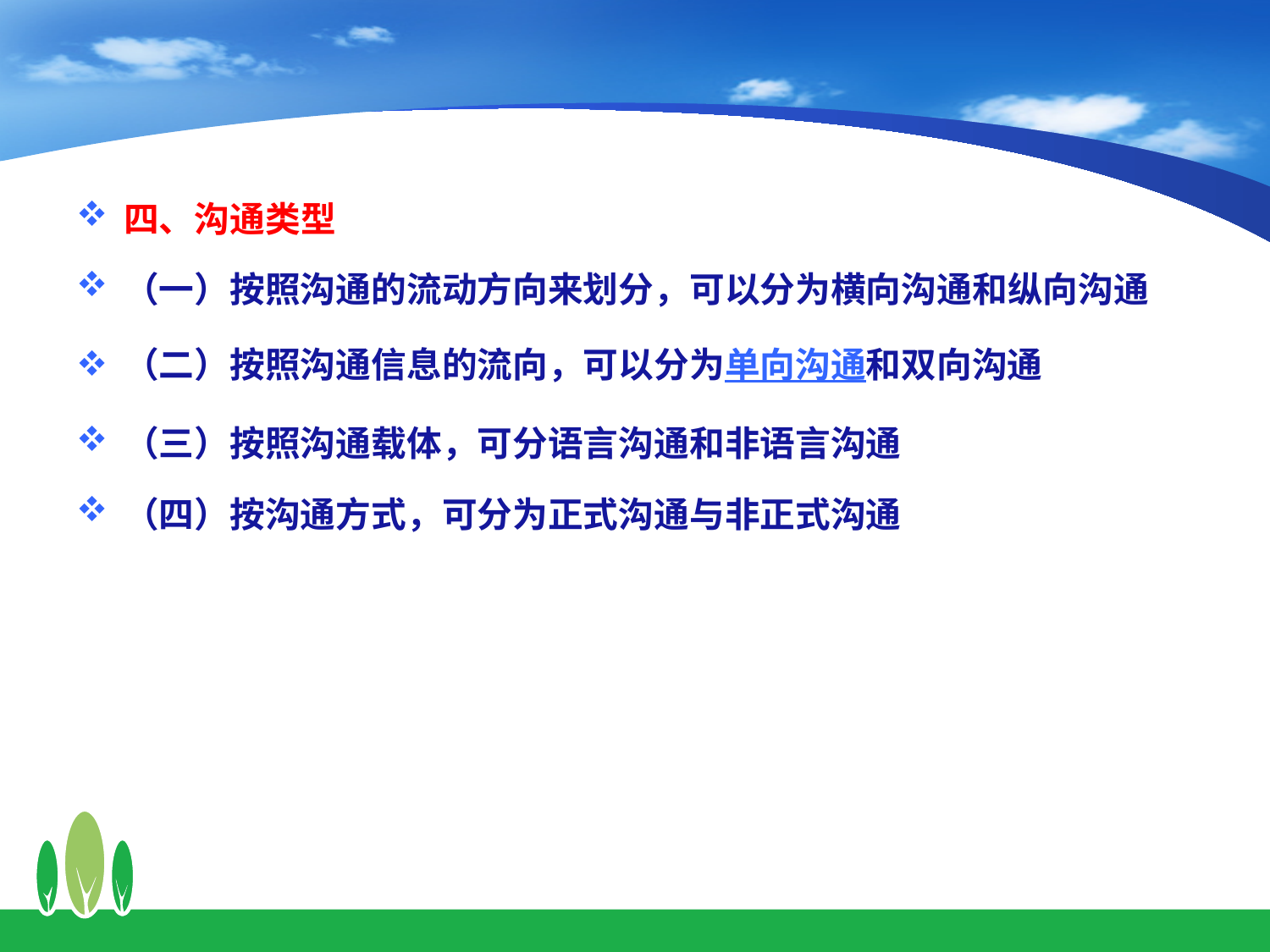

四、沟通类型
（一）按照沟通的流动方向来划分，可以分为横向沟通和纵向沟通
（二）按照沟通信息的流向，可以分为单向沟通和双向沟通
（三）按照沟通载体，可分语言沟通和非语言沟通
（四）按沟通方式，可分为正式沟通与非正式沟通
76